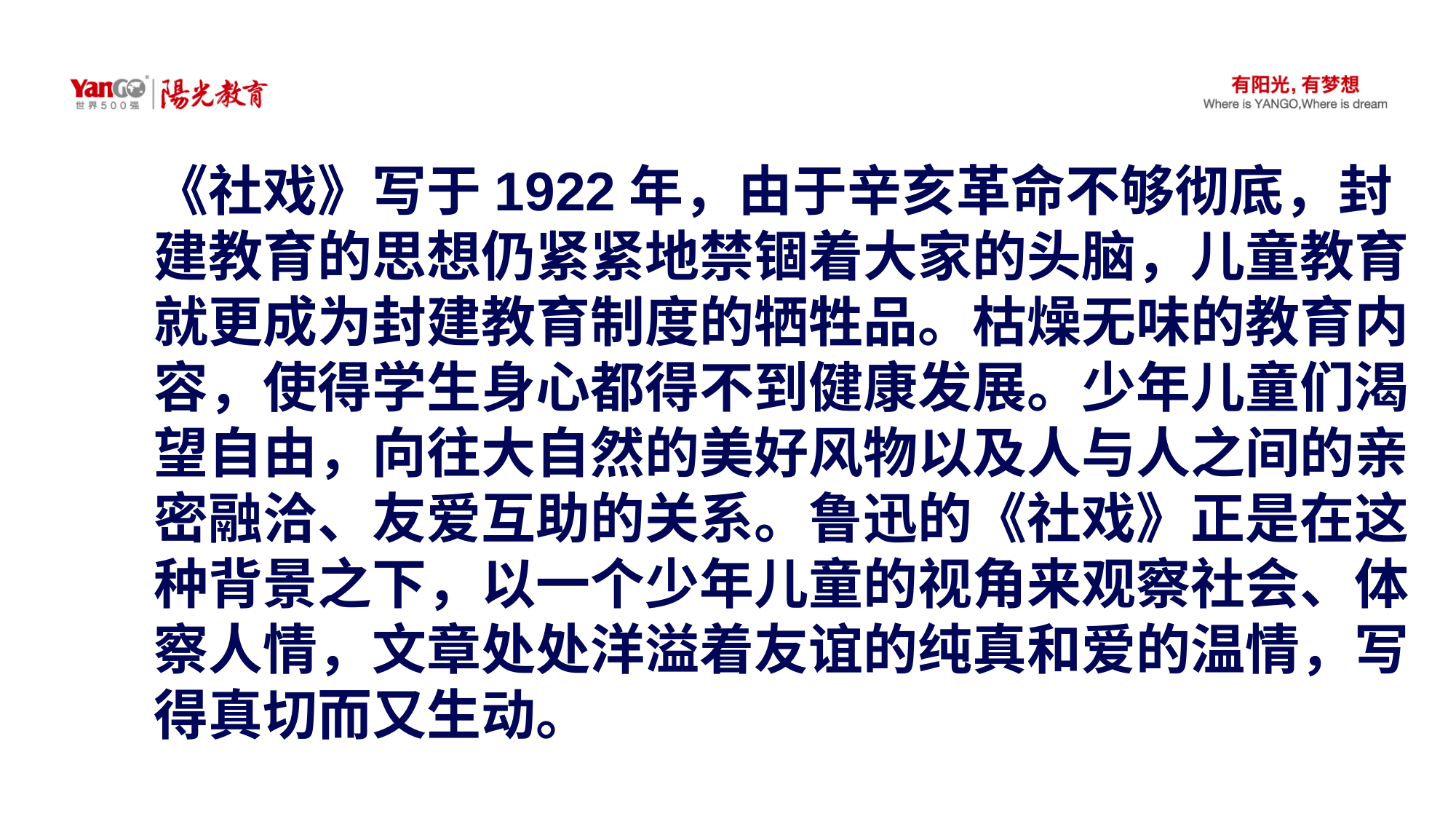

《社戏》写于1922年，由于辛亥革命不够彻底，封建教育的思想仍紧紧地禁锢着大家的头脑，儿童教育就更成为封建教育制度的牺牲品。枯燥无味的教育内容，使得学生身心都得不到健康发展。少年儿童们渴望自由，向往大自然的美好风物以及人与人之间的亲密融洽、友爱互助的关系。鲁迅的《社戏》正是在这种背景之下，以一个少年儿童的视角来观察社会、体察人情，文章处处洋溢着友谊的纯真和爱的温情，写得真切而又生动。